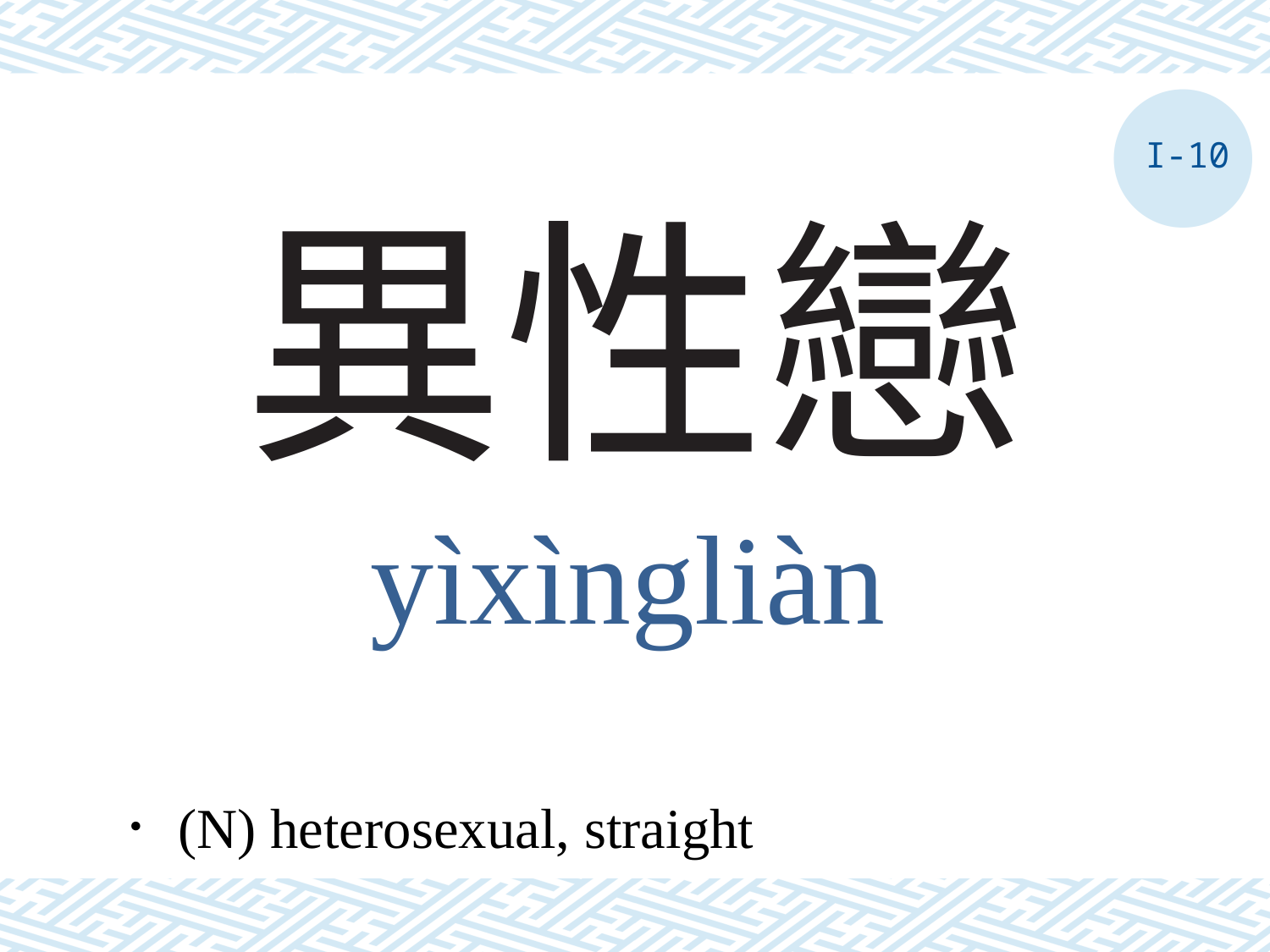

I-10

# 異性戀
yìxìngliàn
．(N) heterosexual, straight